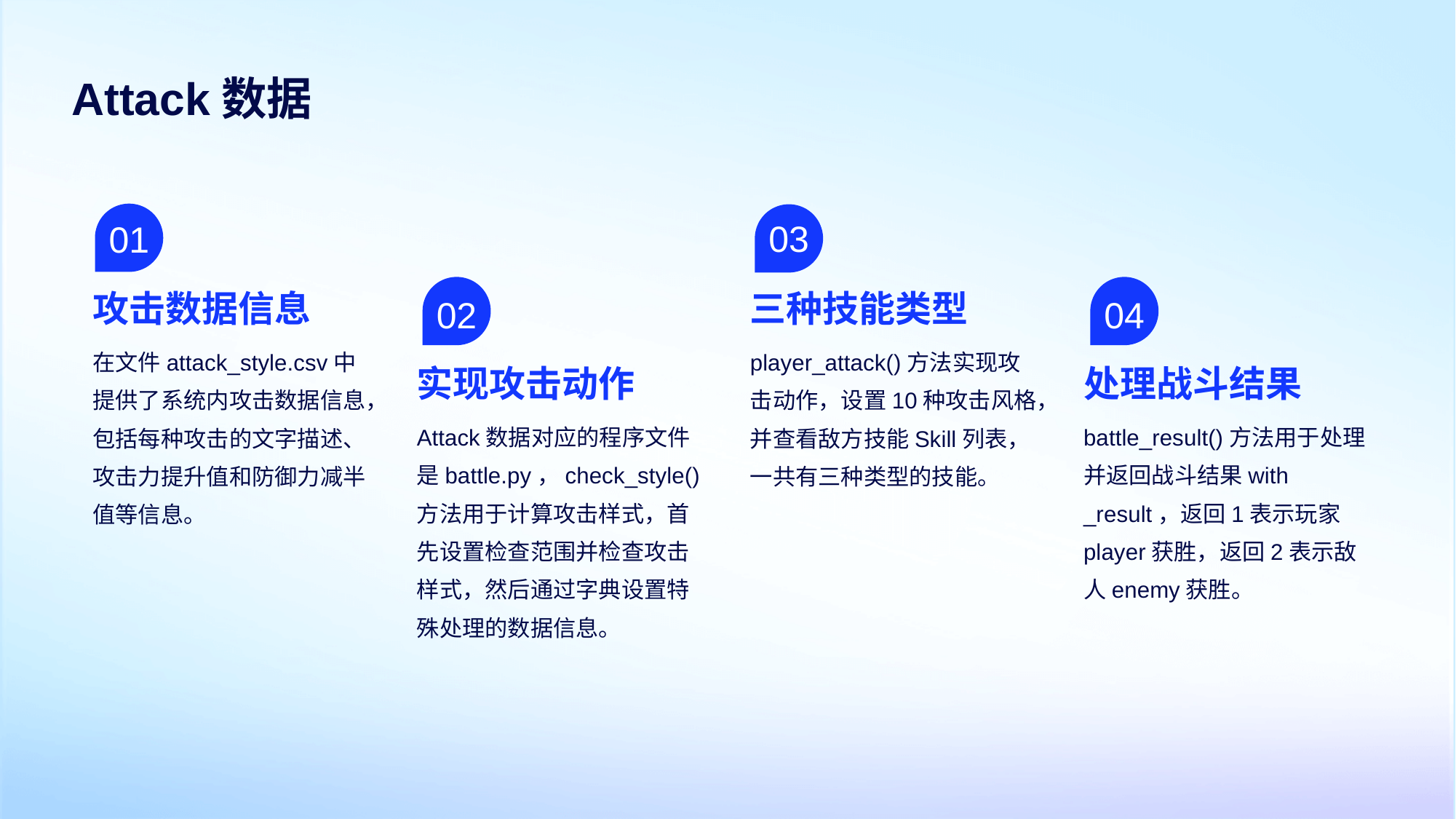

Attack数据

03

01
攻击数据信息
三种技能类型

02
04
在文件attack_style.csv中提供了系统内攻击数据信息，包括每种攻击的文字描述、攻击力提升值和防御力减半值等信息。
player_attack()方法实现攻击动作，设置10种攻击风格，并查看敌方技能Skill列表，一共有三种类型的技能。
实现攻击动作
处理战斗结果
Attack数据对应的程序文件是battle.py，check_style()方法用于计算攻击样式，首先设置检查范围并检查攻击样式，然后通过字典设置特殊处理的数据信息。
battle_result()方法用于处理并返回战斗结果with _result，返回1表示玩家player获胜，返回2表示敌人enemy获胜。